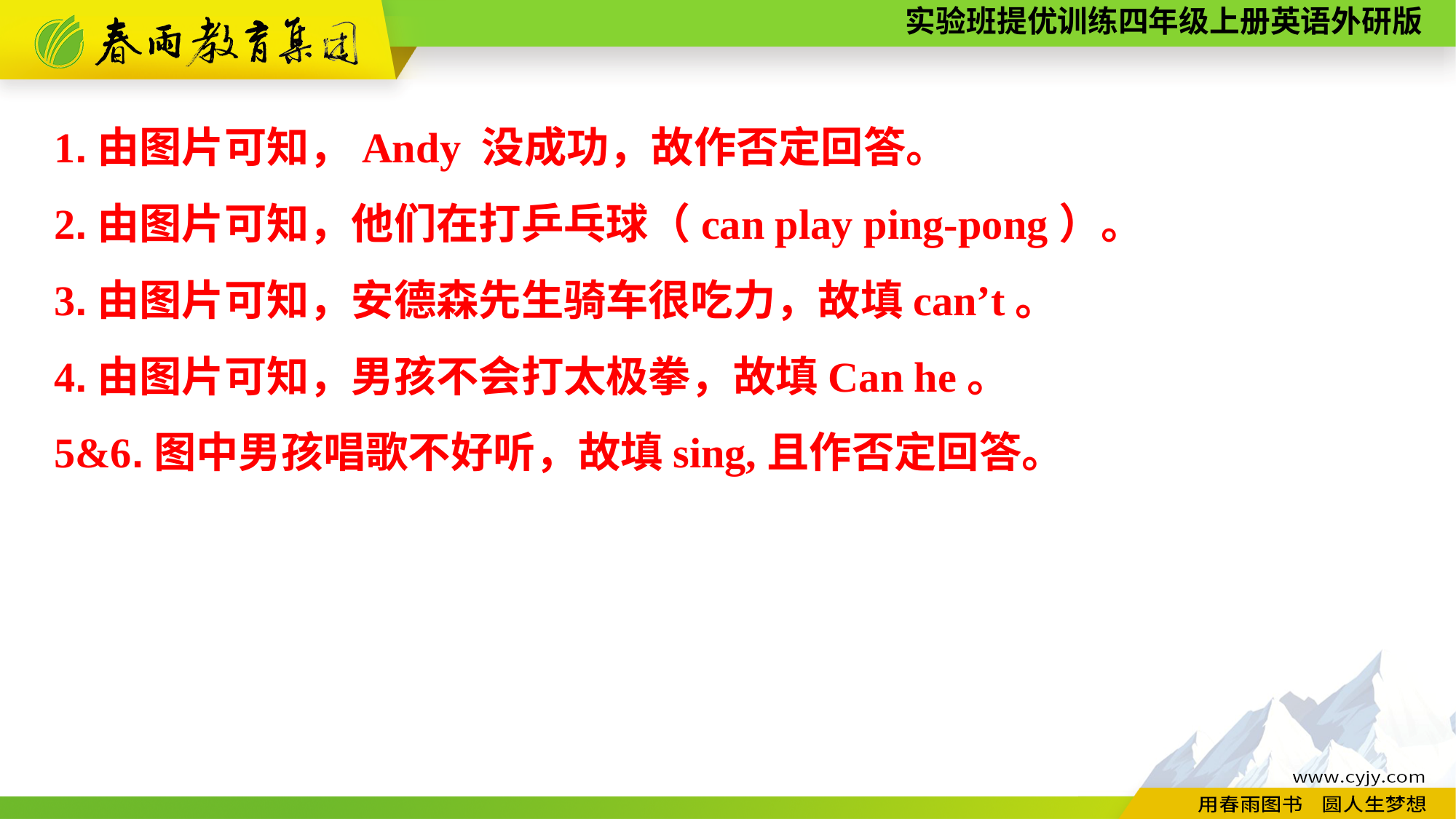

1.由图片可知，Andy 没成功，故作否定回答。
2.由图片可知，他们在打乒乓球（can play ping-pong）。
3.由图片可知，安德森先生骑车很吃力，故填can’t。
4.由图片可知，男孩不会打太极拳，故填Can he。
5&6.图中男孩唱歌不好听，故填sing,且作否定回答。